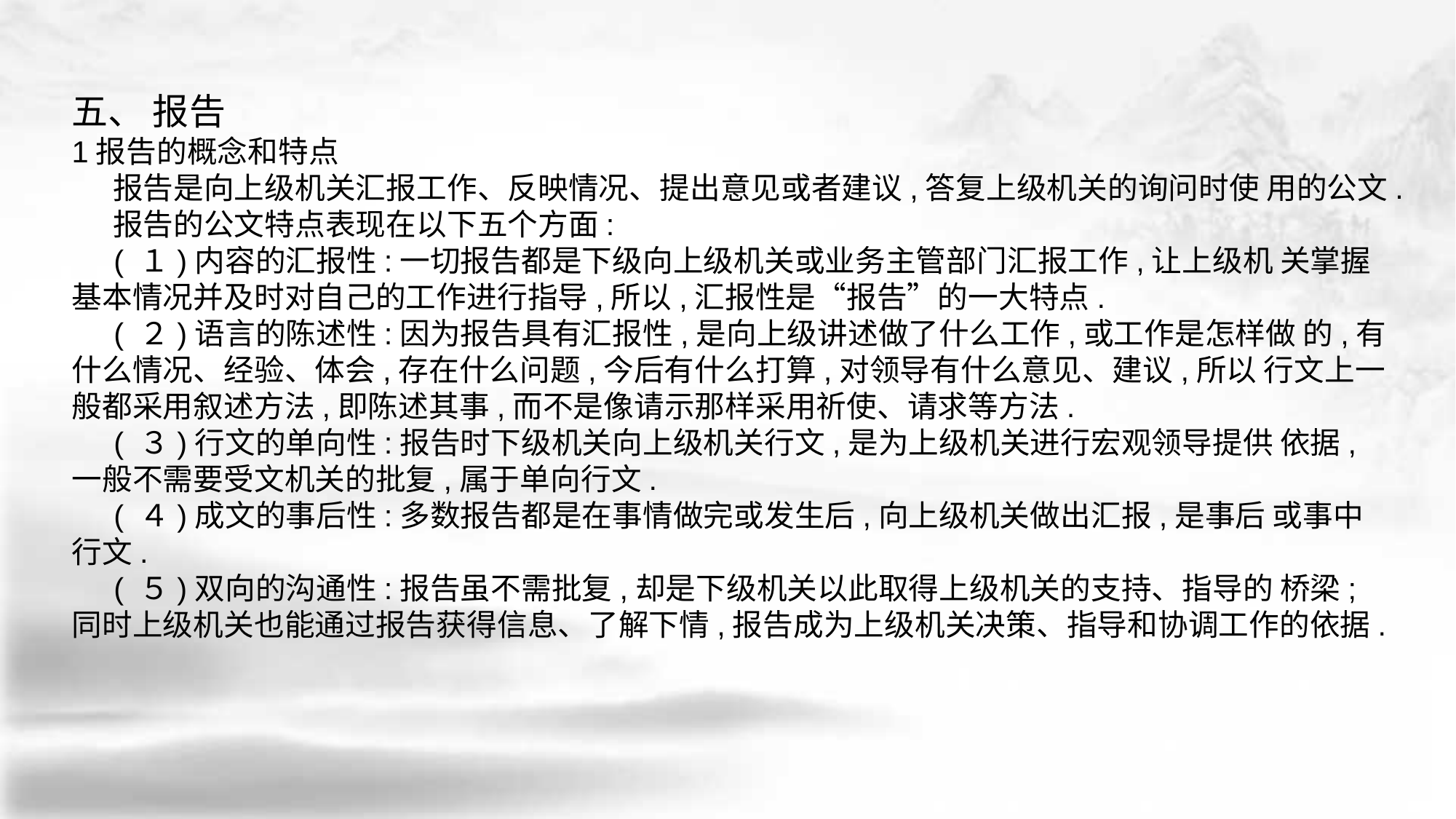

五、 报告
1报告的概念和特点
     报告是向上级机关汇报工作、反映情况、提出意见或者建议,答复上级机关的询问时使 用的公文.
     报告的公文特点表现在以下五个方面:
     ( １)内容的汇报性:一切报告都是下级向上级机关或业务主管部门汇报工作,让上级机 关掌握基本情况并及时对自己的工作进行指导,所以,汇报性是“报告”的一大特点.
     ( ２)语言的陈述性:因为报告具有汇报性,是向上级讲述做了什么工作,或工作是怎样做 的,有什么情况、经验、体会,存在什么问题,今后有什么打算,对领导有什么意见、建议,所以 行文上一般都采用叙述方法,即陈述其事,而不是像请示那样采用祈使、请求等方法.
     ( ３)行文的单向性:报告时下级机关向上级机关行文,是为上级机关进行宏观领导提供 依据,一般不需要受文机关的批复,属于单向行文.
     ( ４)成文的事后性:多数报告都是在事情做完或发生后,向上级机关做出汇报,是事后 或事中行文.
     ( ５)双向的沟通性:报告虽不需批复,却是下级机关以此取得上级机关的支持、指导的 桥梁;同时上级机关也能通过报告获得信息、了解下情,报告成为上级机关决策、指导和协调工作的依据.